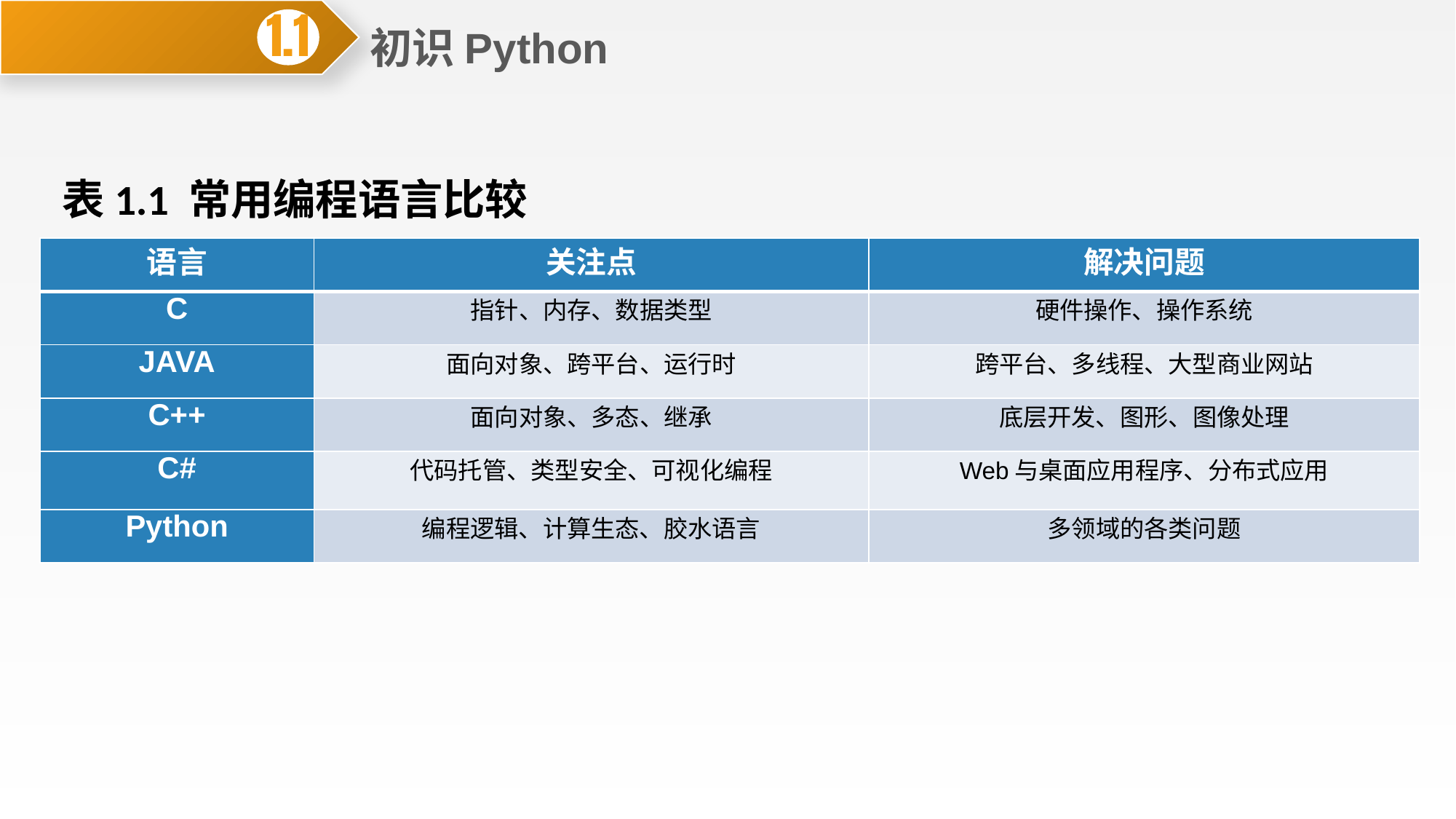

初识Python
1.1
表1.1 常用编程语言比较

| 语言 | 关注点 | 解决问题 |
| --- | --- | --- |
| C | 指针、内存、数据类型 | 硬件操作、操作系统 |
| JAVA | 面向对象、跨平台、运行时 | 跨平台、多线程、大型商业网站 |
| C++ | 面向对象、多态、继承 | 底层开发、图形、图像处理 |
| C# | 代码托管、类型安全、可视化编程 | Web与桌面应用程序、分布式应用 |
| Python | 编程逻辑、计算生态、胶水语言 | 多领域的各类问题 |